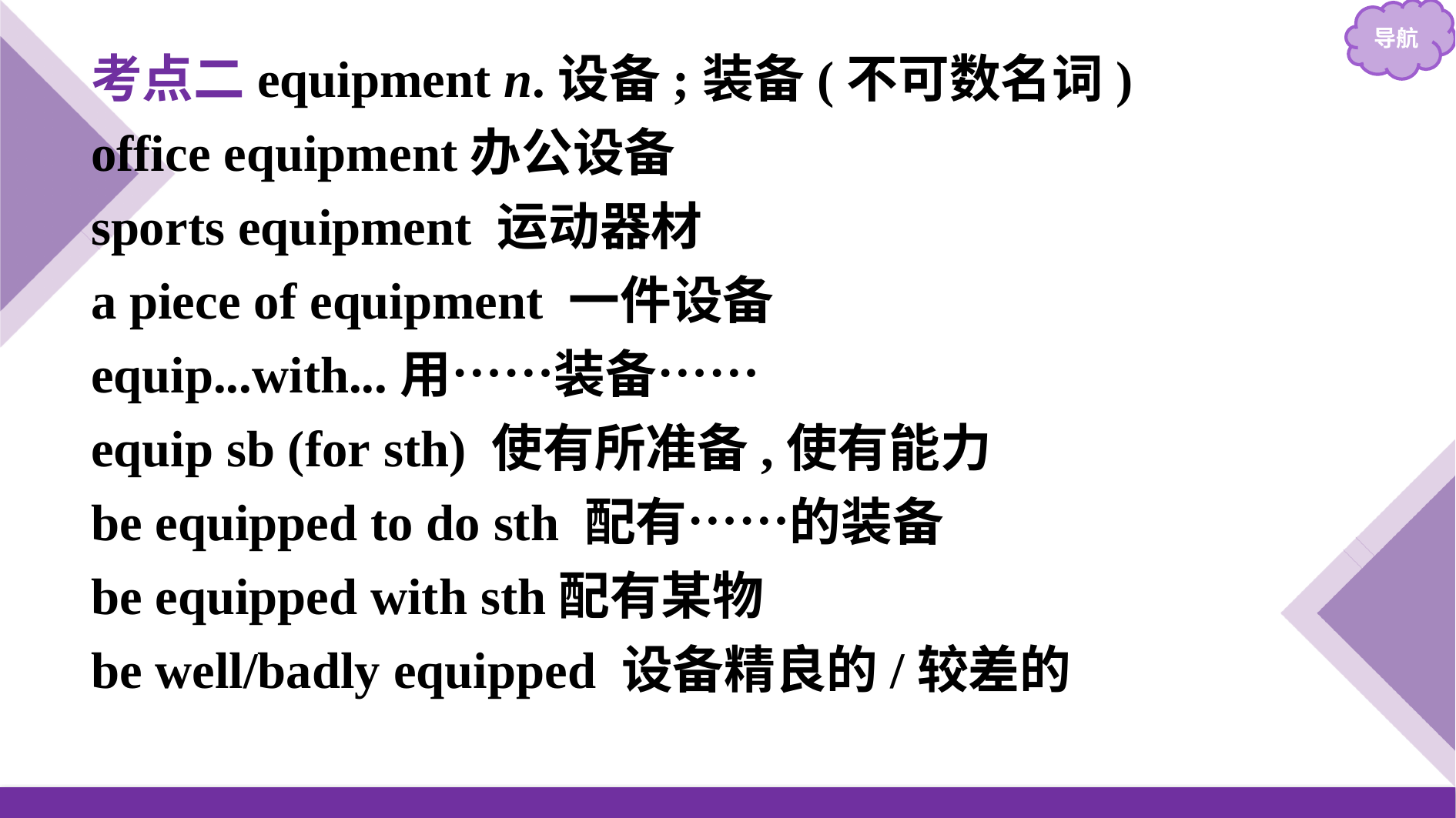

考点二equipment n.设备;装备(不可数名词)
office equipment办公设备
sports equipment 运动器材
a piece of equipment 一件设备
equip...with...用……装备……
equip sb (for sth) 使有所准备,使有能力
be equipped to do sth 配有……的装备
be equipped with sth配有某物
be well/badly equipped 设备精良的/较差的